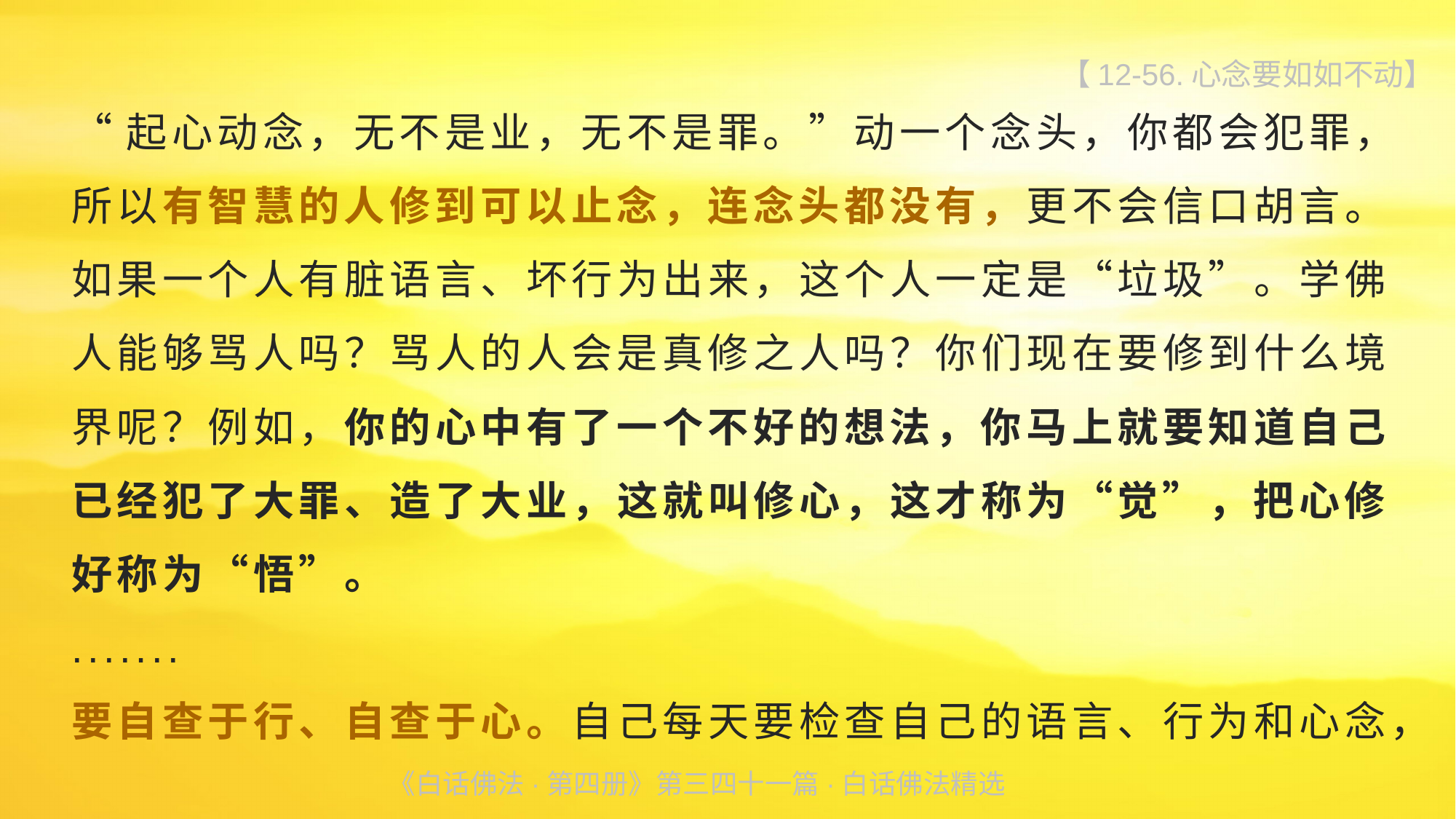

【12-56.心念要如如不动】
“起心动念，无不是业，无不是罪。”动一个念头，你都会犯罪，所以有智慧的人修到可以止念，连念头都没有，更不会信口胡言。如果一个人有脏语言、坏行为出来，这个人一定是“垃圾”。学佛人能够骂人吗？骂人的人会是真修之人吗？你们现在要修到什么境界呢？例如，你的心中有了一个不好的想法，你马上就要知道自己已经犯了大罪、造了大业，这就叫修心，这才称为“觉”，把心修好称为“悟”。
.......
要自查于行、自查于心。自己每天要检查自己的语言、行为和心念，
《白话佛法·第四册》第三四十一篇·白话佛法精选